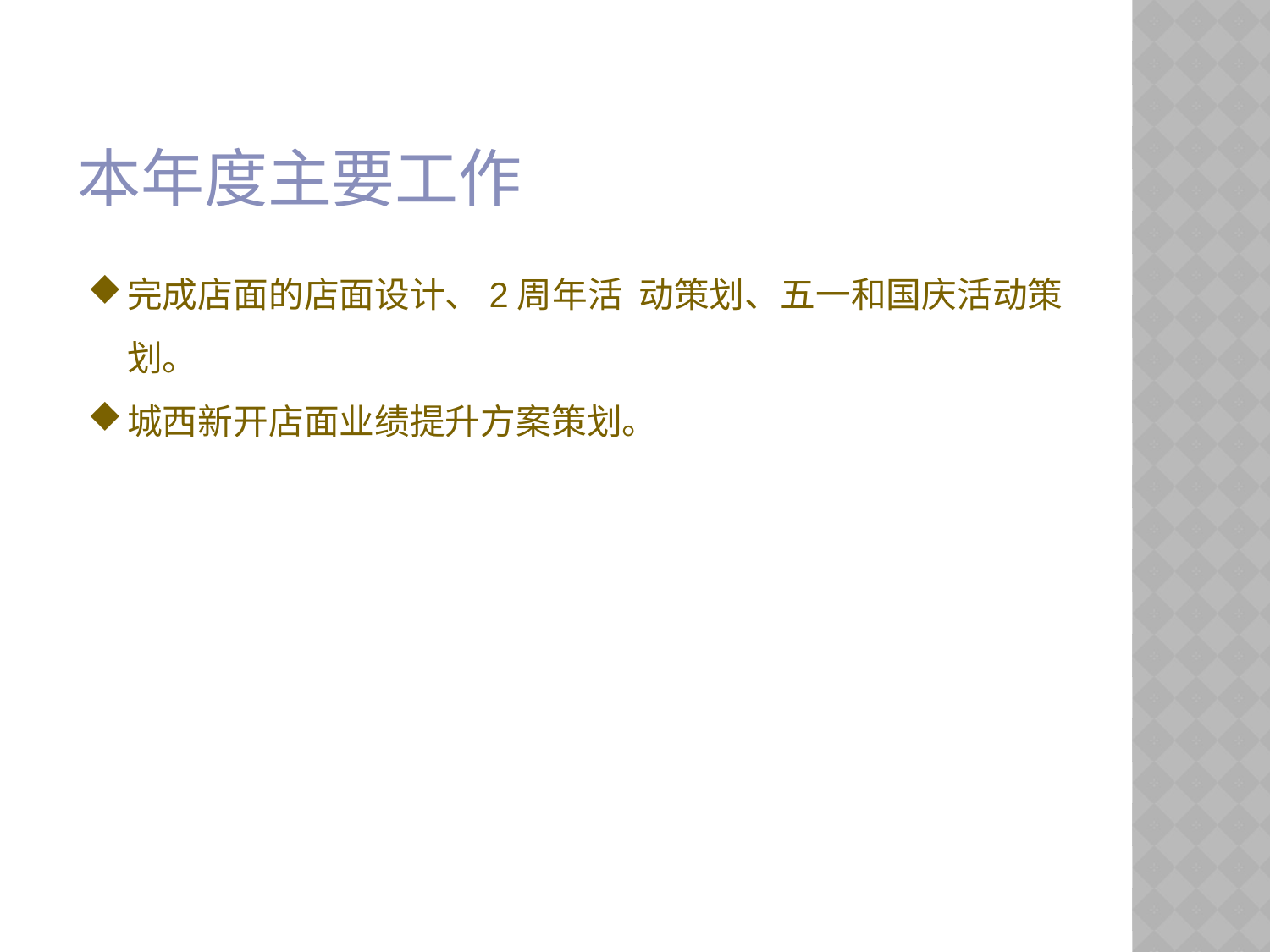

本年度主要工作
完成店面的店面设计、2周年活  动策划、五一和国庆活动策划。
城西新开店面业绩提升方案策划。